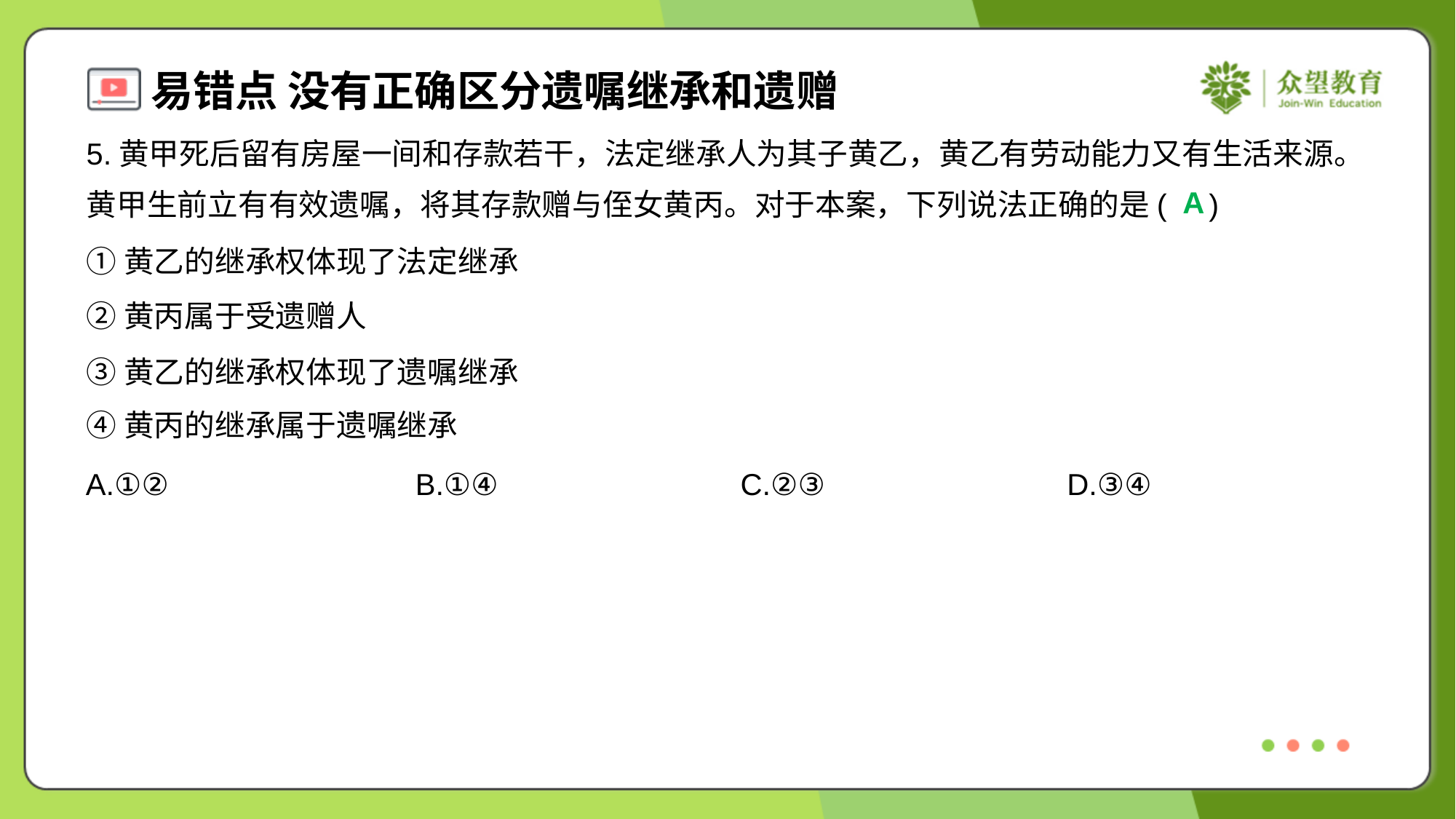

5.黄甲死后留有房屋一间和存款若干，法定继承人为其子黄乙，黄乙有劳动能力又有生活来源。
黄甲生前立有有效遗嘱，将其存款赠与侄女黄丙。对于本案，下列说法正确的是(     )
A
①黄乙的继承权体现了法定继承
②黄丙属于受遗赠人
③黄乙的继承权体现了遗嘱继承
④黄丙的继承属于遗嘱继承
A.①②	B.①④	C.②③	D.③④